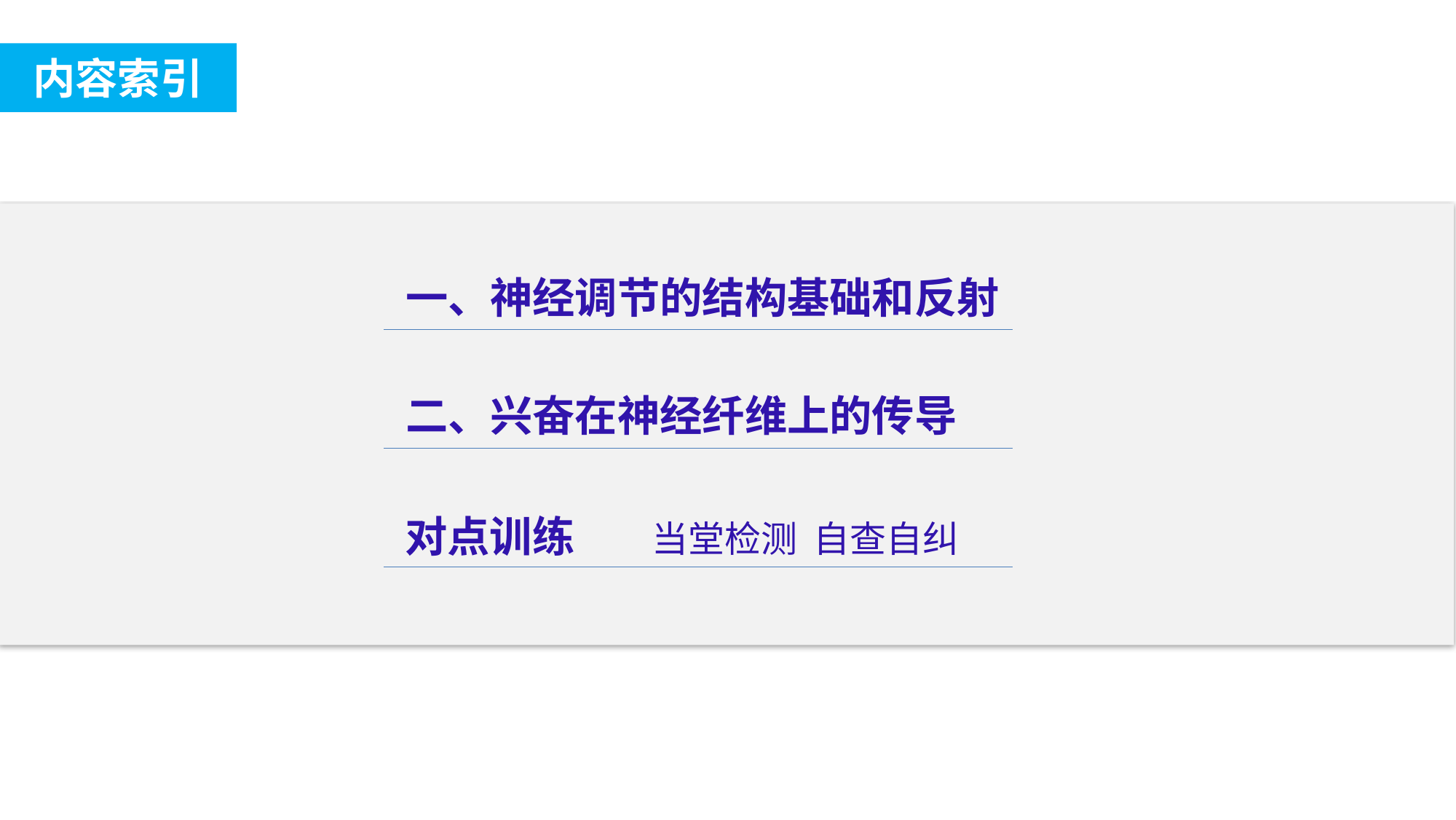

内容索引

一、神经调节的结构基础和反射
二、兴奋在神经纤维上的传导
对点训练        当堂检测  自查自纠